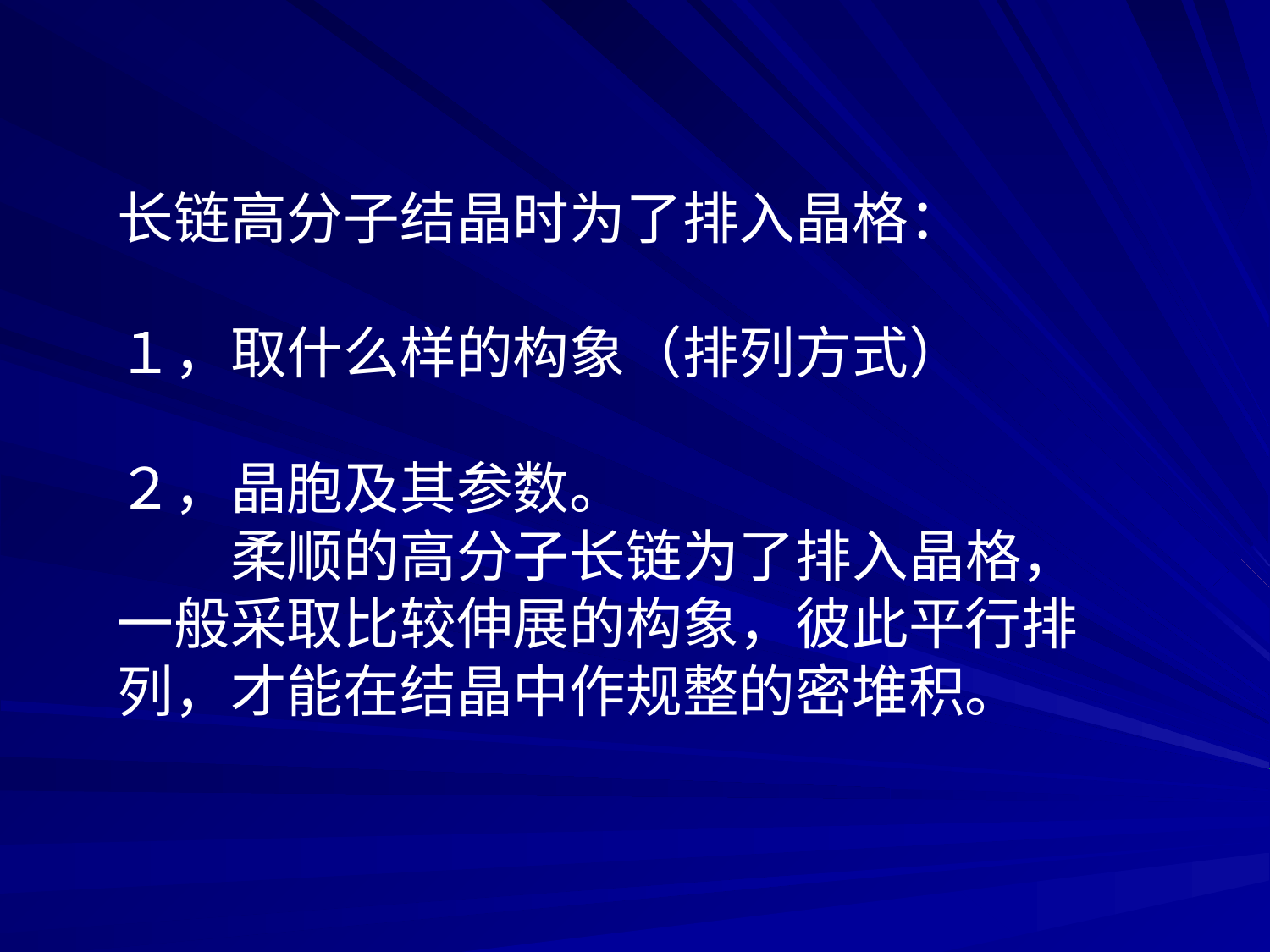

长链高分子结晶时为了排入晶格：

１，取什么样的构象（排列方式）

２，晶胞及其参数。
　　柔顺的高分子长链为了排入晶格，一般采取比较伸展的构象，彼此平行排列，才能在结晶中作规整的密堆积。